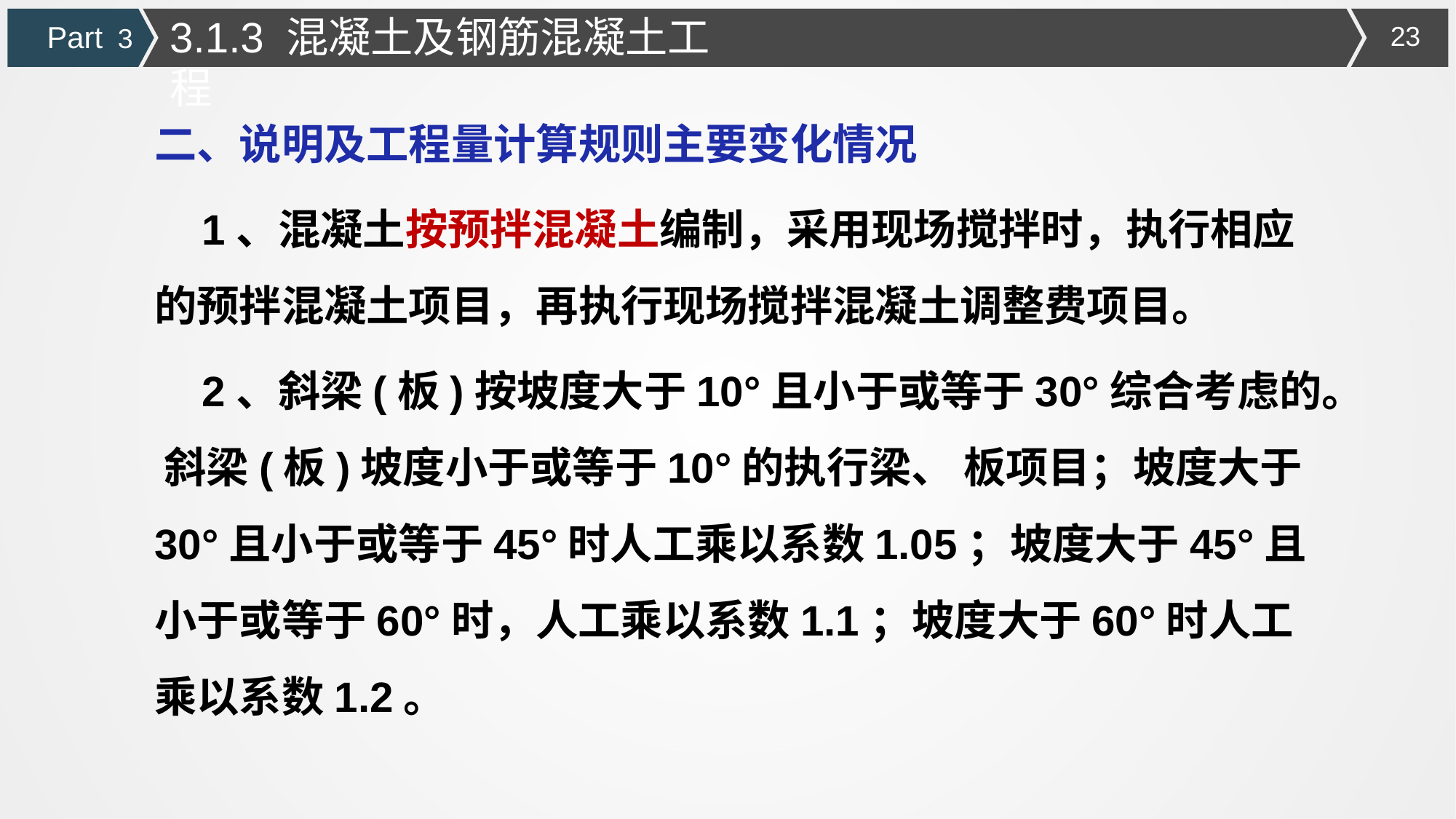

3.1.3 混凝土及钢筋混凝土工程
Part  3
二、说明及工程量计算规则主要变化情况
    1、混凝土按预拌混凝土编制，采用现场搅拌时，执行相应的预拌混凝土项目，再执行现场搅拌混凝土调整费项目。
    2、斜梁(板)按坡度大于10°且小于或等于30°综合考虑的。 斜梁(板)坡度小于或等于10°的执行梁、 板项目；坡度大于30°且小于或等于45°时人工乘以系数1.05；坡度大于45°且小于或等于60°时，人工乘以系数1.1；坡度大于60°时人工乘以系数1.2。